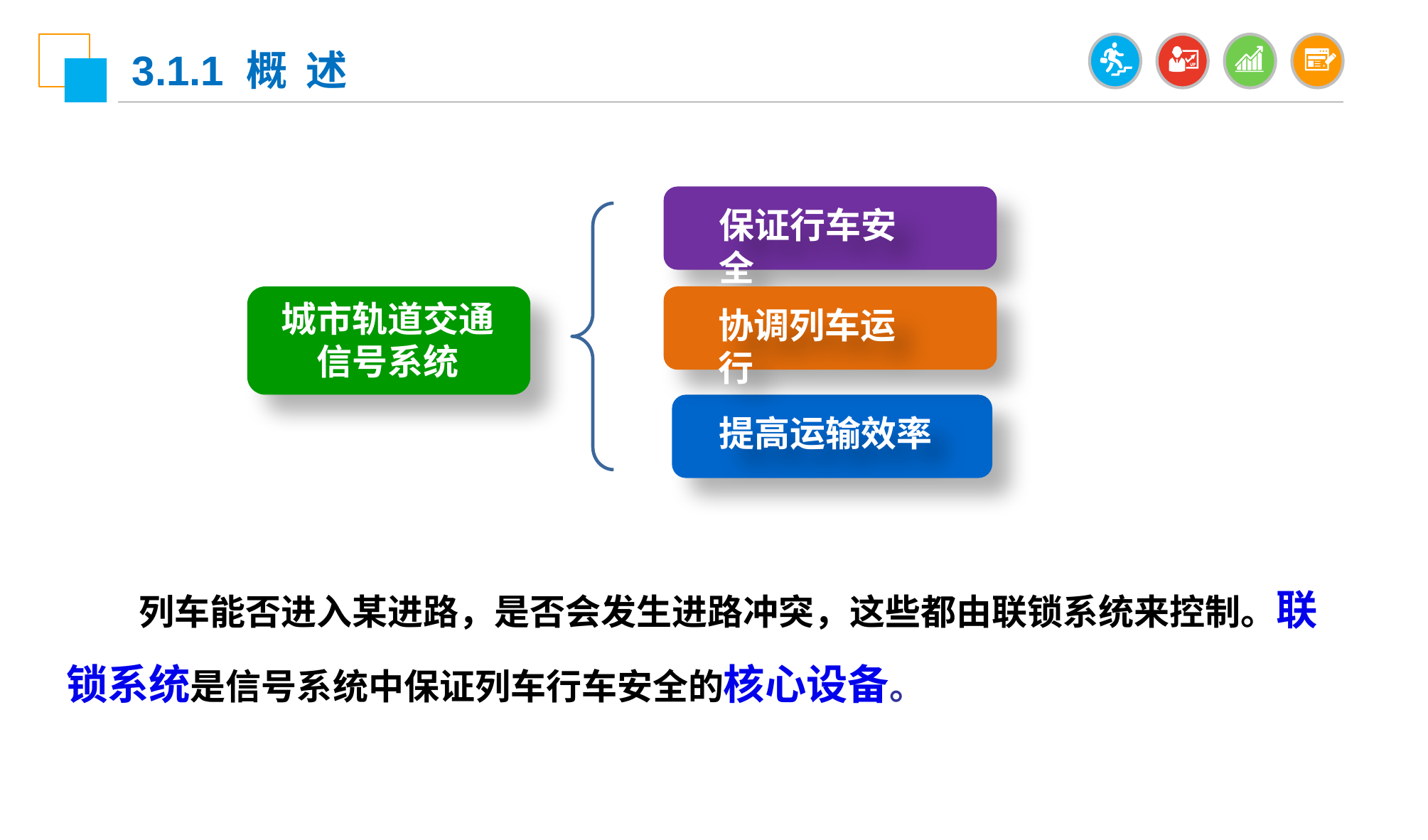

3.1.1 概  述

保证行车安全

城市轨道交通信号系统

协调列车运行

提高运输效率
        列车能否进入某进路，是否会发生进路冲突，这些都由联锁系统来控制。联锁系统是信号系统中保证列车行车安全的核心设备。